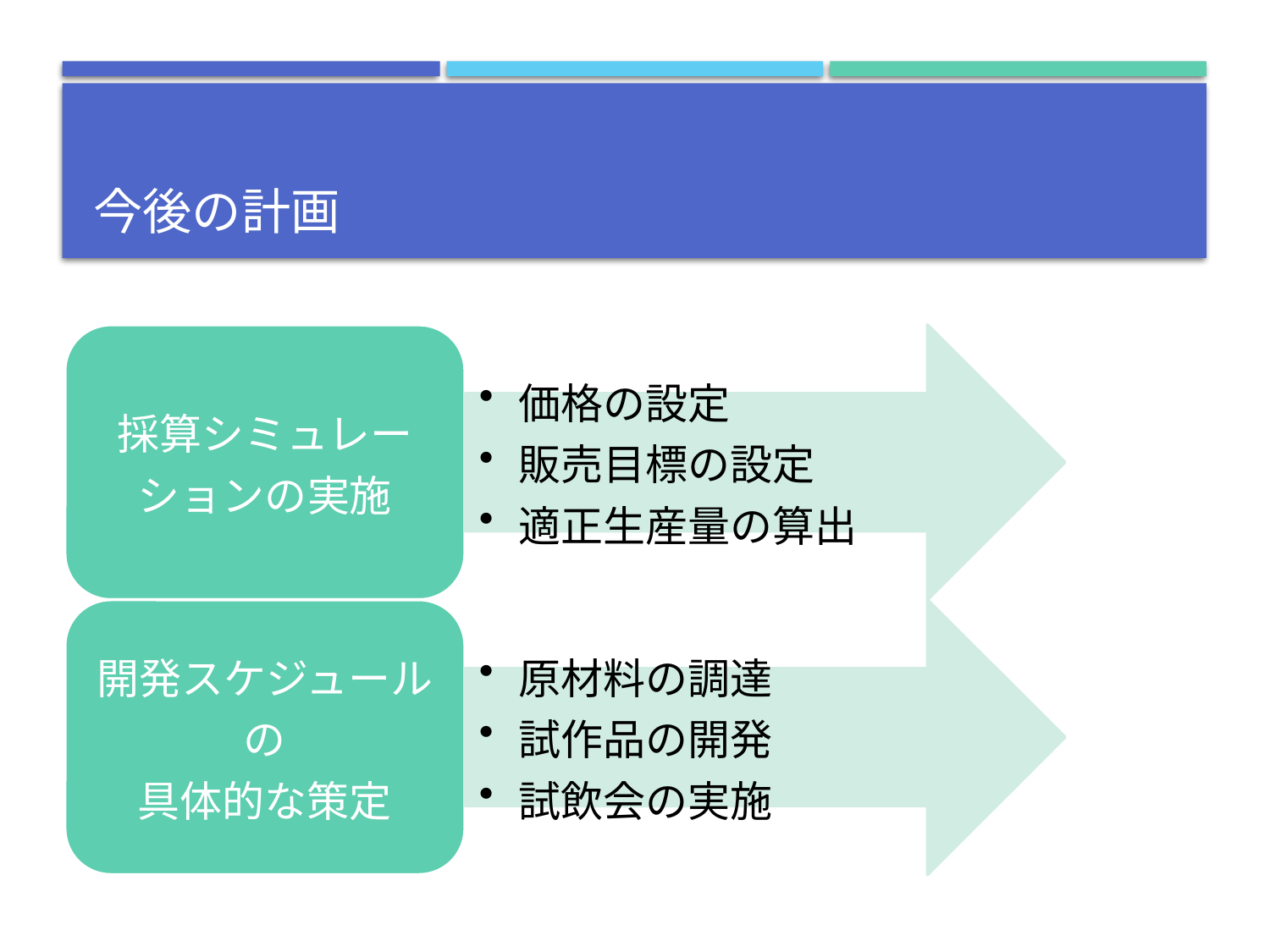

# 今後の計画
採算シミュレーションの実施
価格の設定
販売目標の設定
開発スケジュールの
具体的な策定
原材料の調達
試作品の開発
適正生産量の算出
試飲会の実施